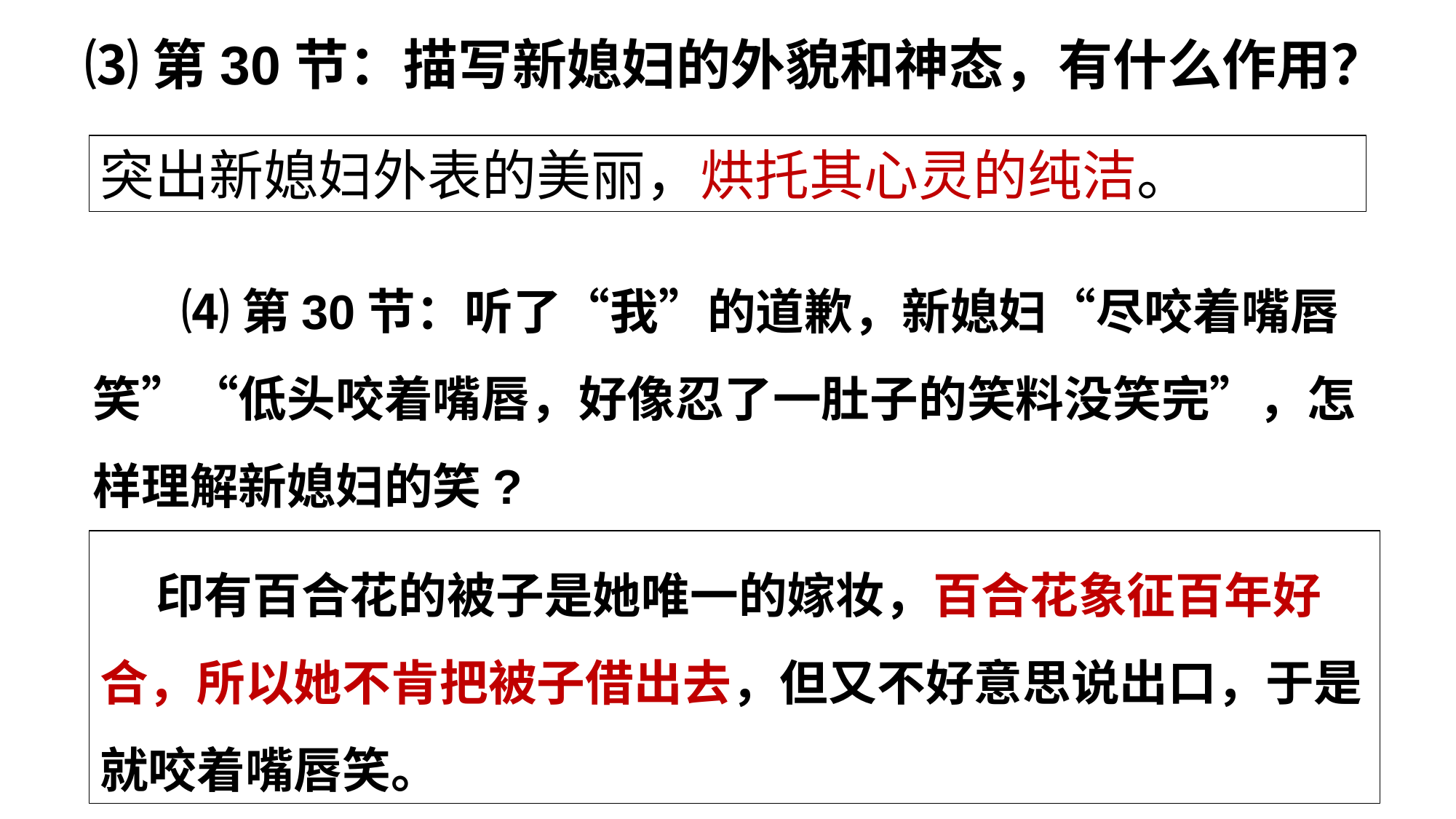

⑶第30节：描写新媳妇的外貌和神态，有什么作用？
突出新媳妇外表的美丽，烘托其心灵的纯洁。
        ⑷第30节：听了“我”的道歉，新媳妇“尽咬着嘴唇笑”“低头咬着嘴唇，好像忍了一肚子的笑料没笑完”，怎样理解新媳妇的笑?
    印有百合花的被子是她唯一的嫁妆，百合花象征百年好合，所以她不肯把被子借出去，但又不好意思说出口，于是就咬着嘴唇笑。